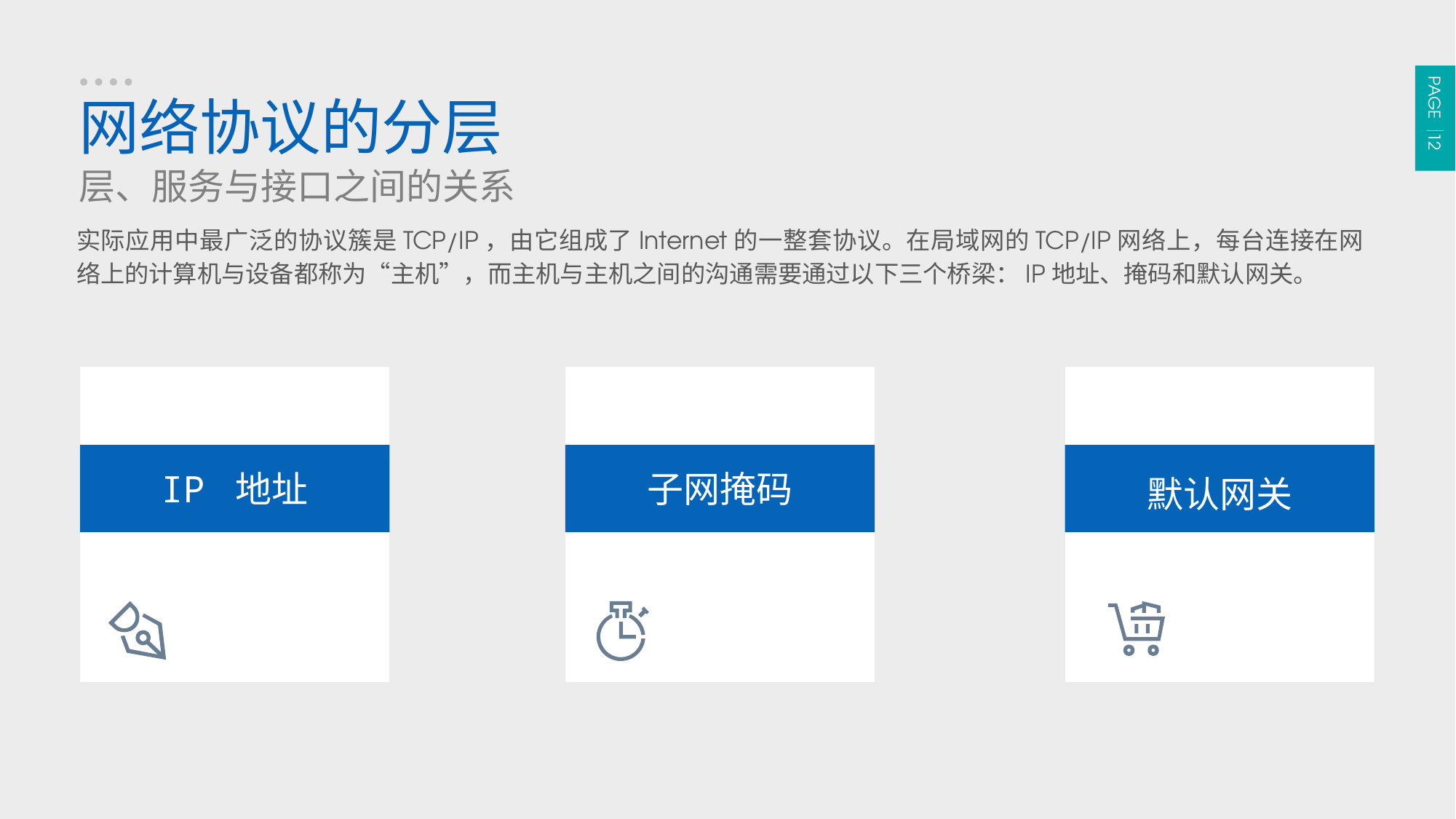

PAGE   12
网络协议的分层
层、服务与接口之间的关系
实际应用中最广泛的协议簇是TCP/IP，由它组成了Internet的一整套协议。在局域网的TCP/IP网络上，每台连接在网络上的计算机与设备都称为“主机”，而主机与主机之间的沟通需要通过以下三个桥梁：IP地址、掩码和默认网关。

子网掩码

默认网关

IP 地址